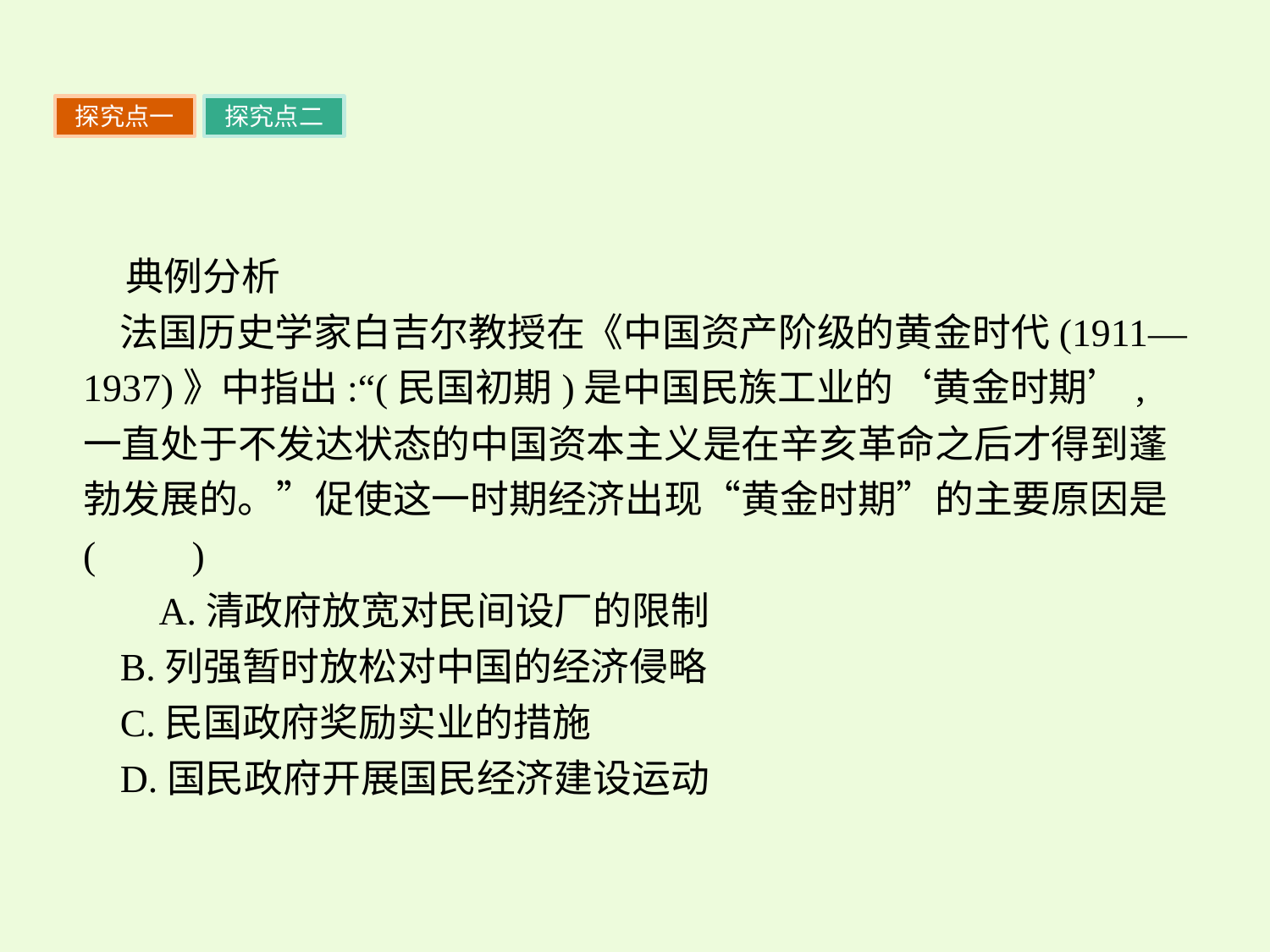

探究点一
探究点二
典例分析
法国历史学家白吉尔教授在《中国资产阶级的黄金时代(1911—1937)》中指出:“(民国初期)是中国民族工业的‘黄金时期’,一直处于不发达状态的中国资本主义是在辛亥革命之后才得到蓬勃发展的。”促使这一时期经济出现“黄金时期”的主要原因是(　　)
    A.清政府放宽对民间设厂的限制
B.列强暂时放松对中国的经济侵略
C.民国政府奖励实业的措施
D.国民政府开展国民经济建设运动